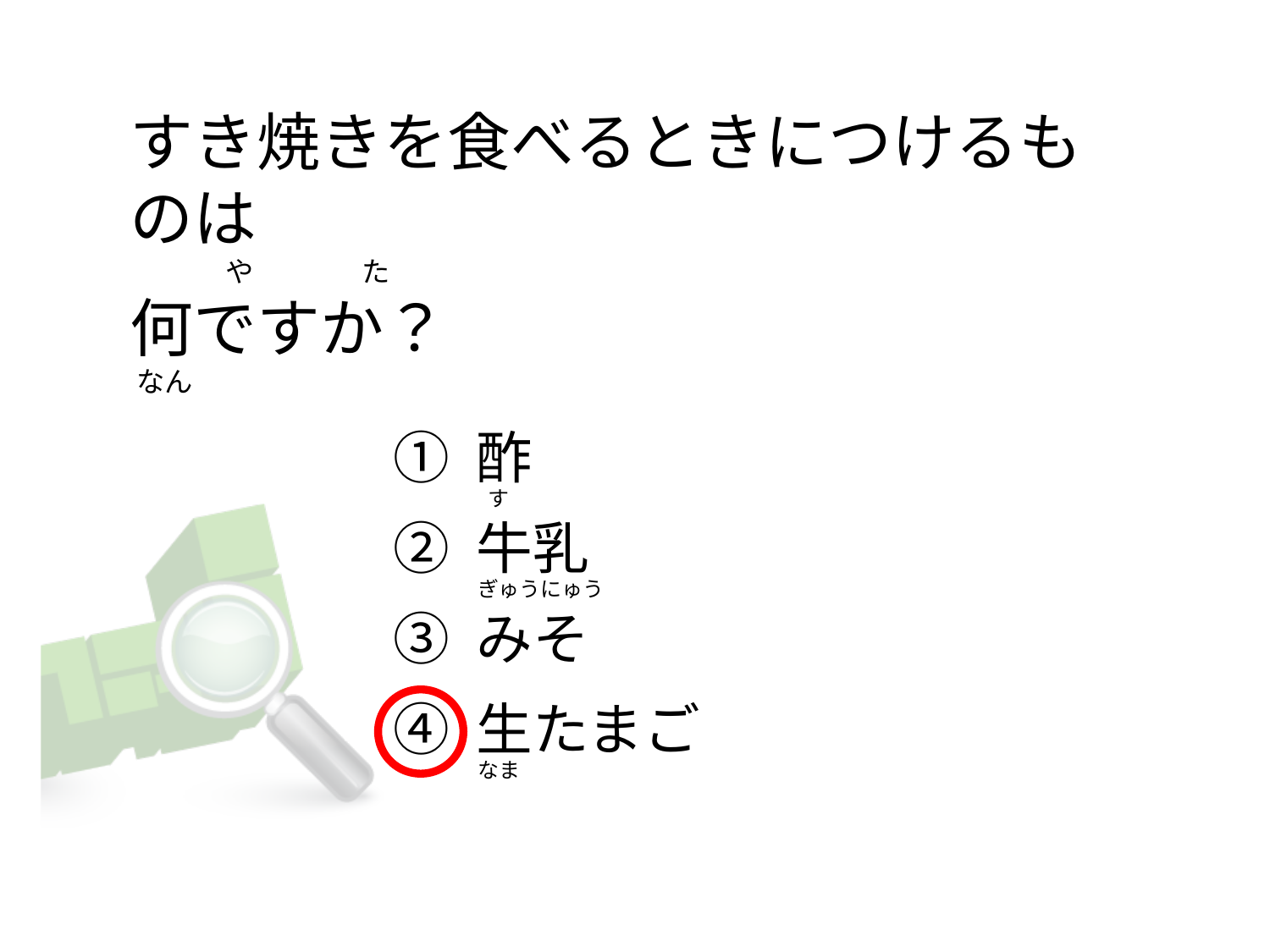

# すき焼きを食べるときにつけるものは                や                 た 何ですか？  なん
① 酢
② 牛乳
③ みそ
④ 生たまご
 す
ぎゅうにゅう

なま